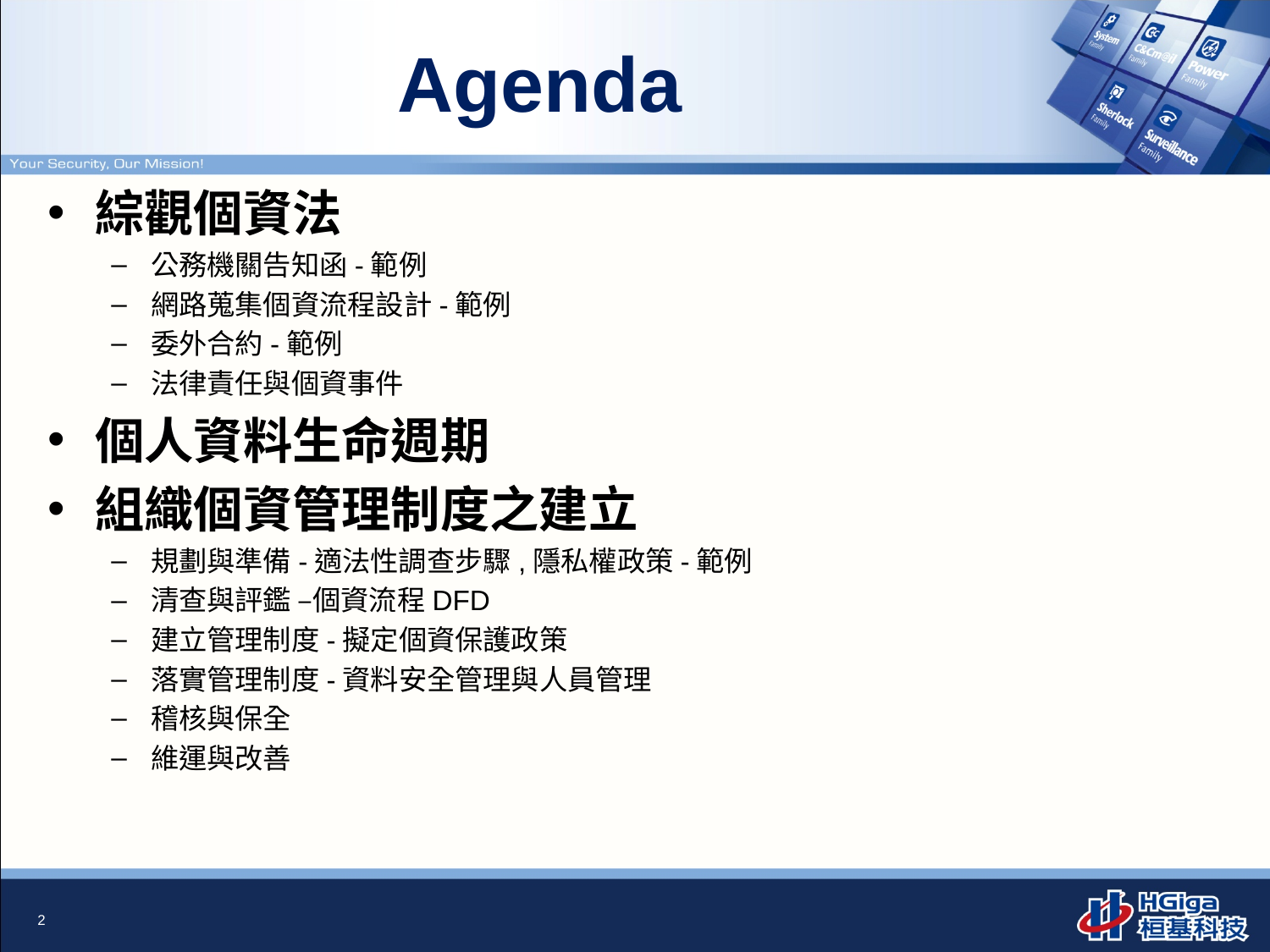

# Agenda
綜觀個資法
公務機關告知函-範例
網路蒐集個資流程設計-範例
委外合約-範例
法律責任與個資事件
個人資料生命週期
組織個資管理制度之建立
規劃與準備-適法性調查步驟,隱私權政策-範例
清查與評鑑 –個資流程DFD
建立管理制度-擬定個資保護政策
落實管理制度-資料安全管理與人員管理
稽核與保全
維運與改善

2